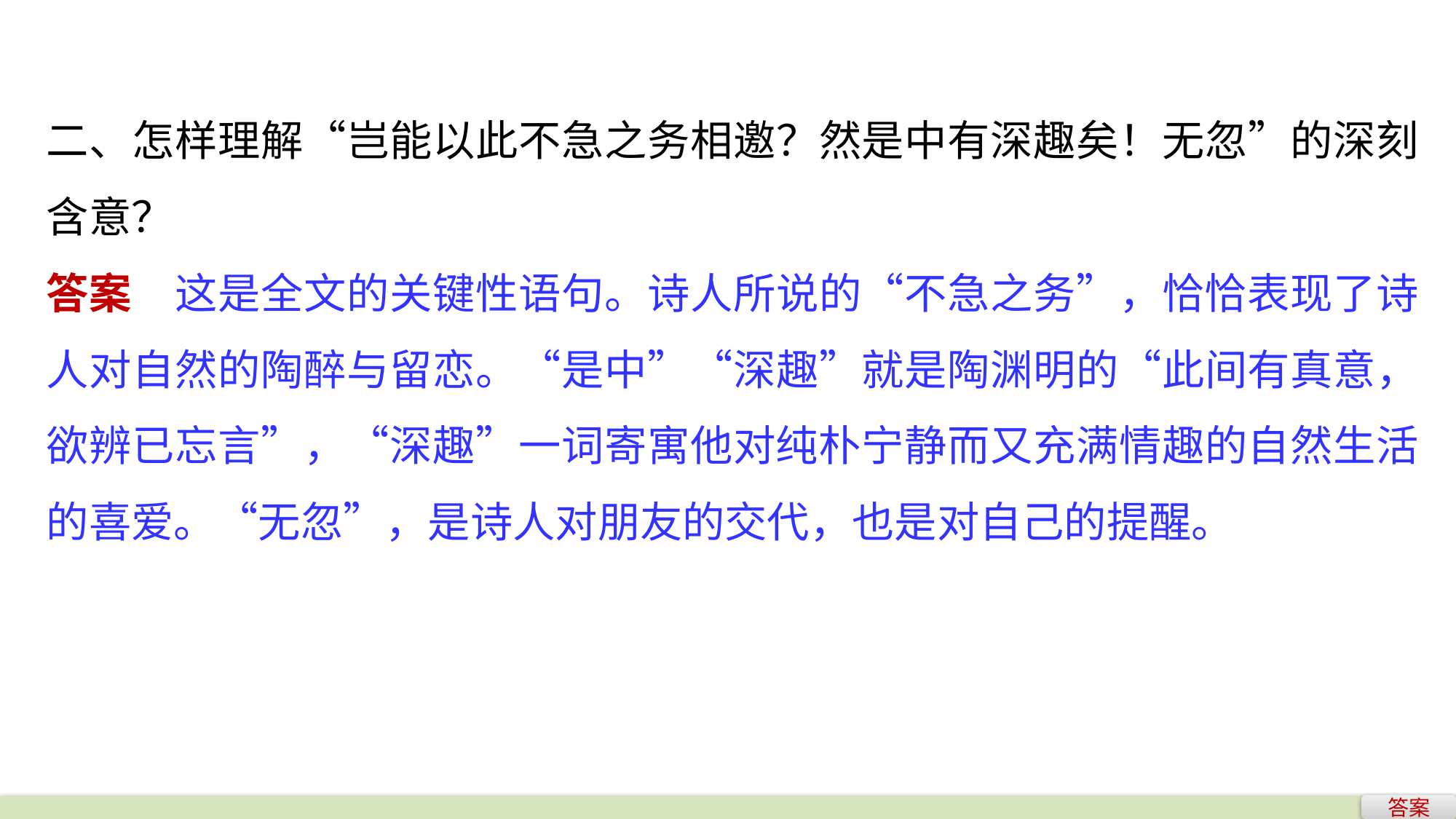

二、怎样理解“岂能以此不急之务相邀？然是中有深趣矣！无忽”的深刻含意？
答案　这是全文的关键性语句。诗人所说的“不急之务”，恰恰表现了诗人对自然的陶醉与留恋。“是中”“深趣”就是陶渊明的“此间有真意，欲辨已忘言”，“深趣”一词寄寓他对纯朴宁静而又充满情趣的自然生活的喜爱。“无忽”，是诗人对朋友的交代，也是对自己的提醒。
答案